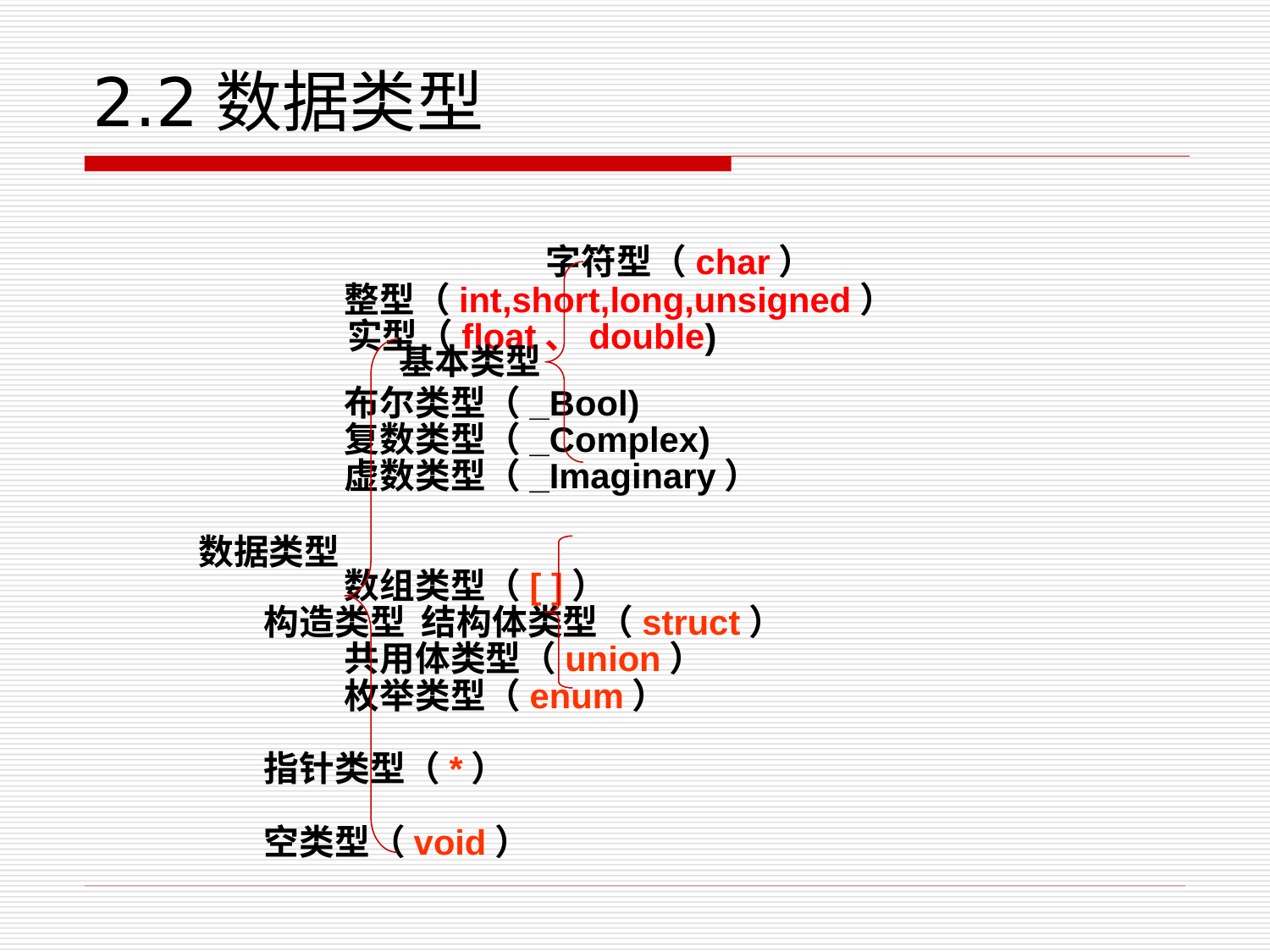

# 2.2数据类型
      字符型（char）
                         整型（int,short,long,unsigned）
                         实型（float、double)
                         布尔类型（_Bool)
                         复数类型（_Complex)
                         虚数类型（_Imaginary）

                         数组类型（[ ]）
               构造类型  结构体类型（struct）
                         共用体类型（union）
                         枚举类型（enum）

               指针类型（*）

               空类型（void）

基本类型

数据类型